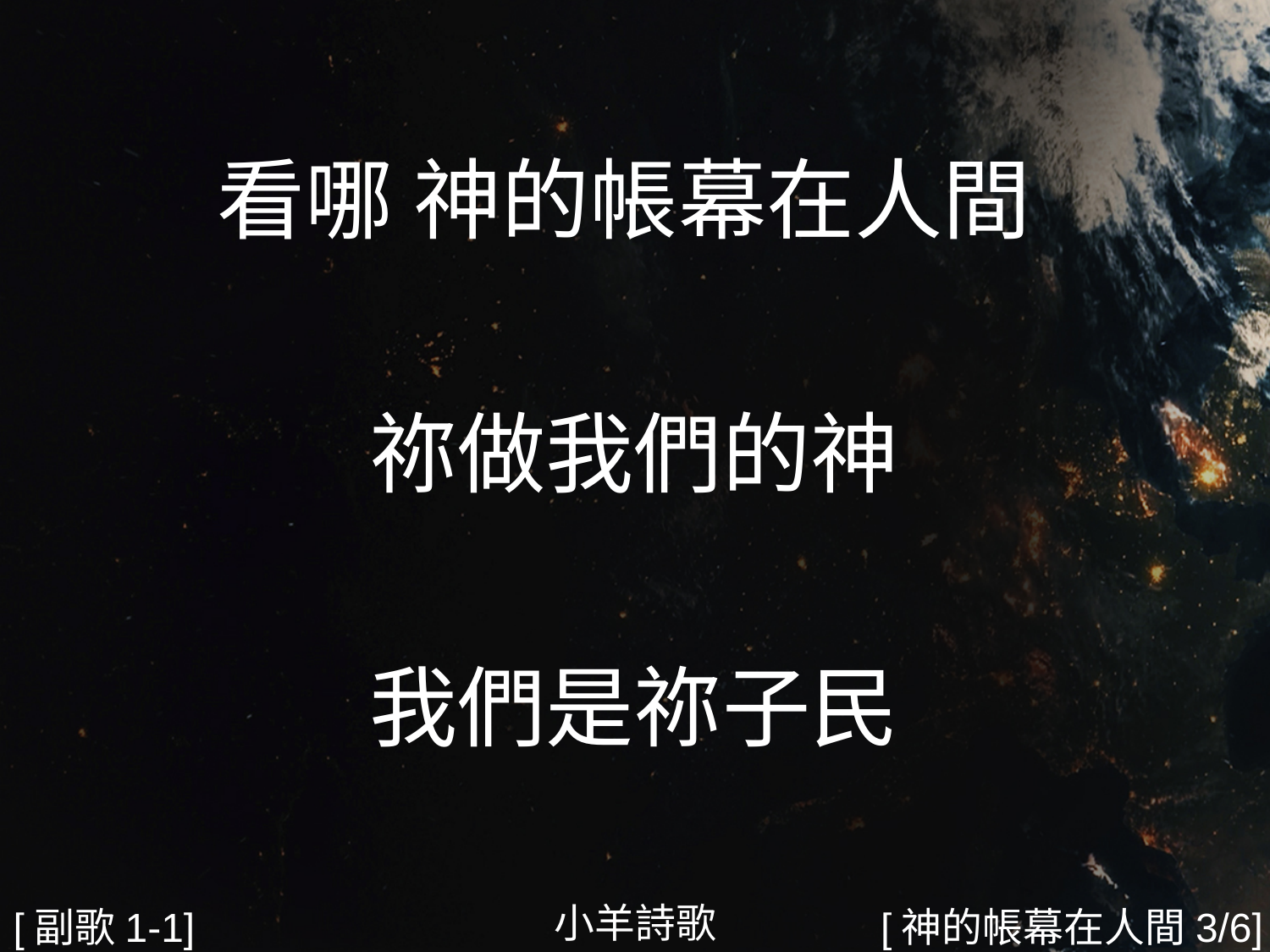

看哪 神的帳幕在人間

祢做我們的神

我們是祢子民

#

小羊詩歌
[副歌1-1]
[神的帳幕在人間3/6]